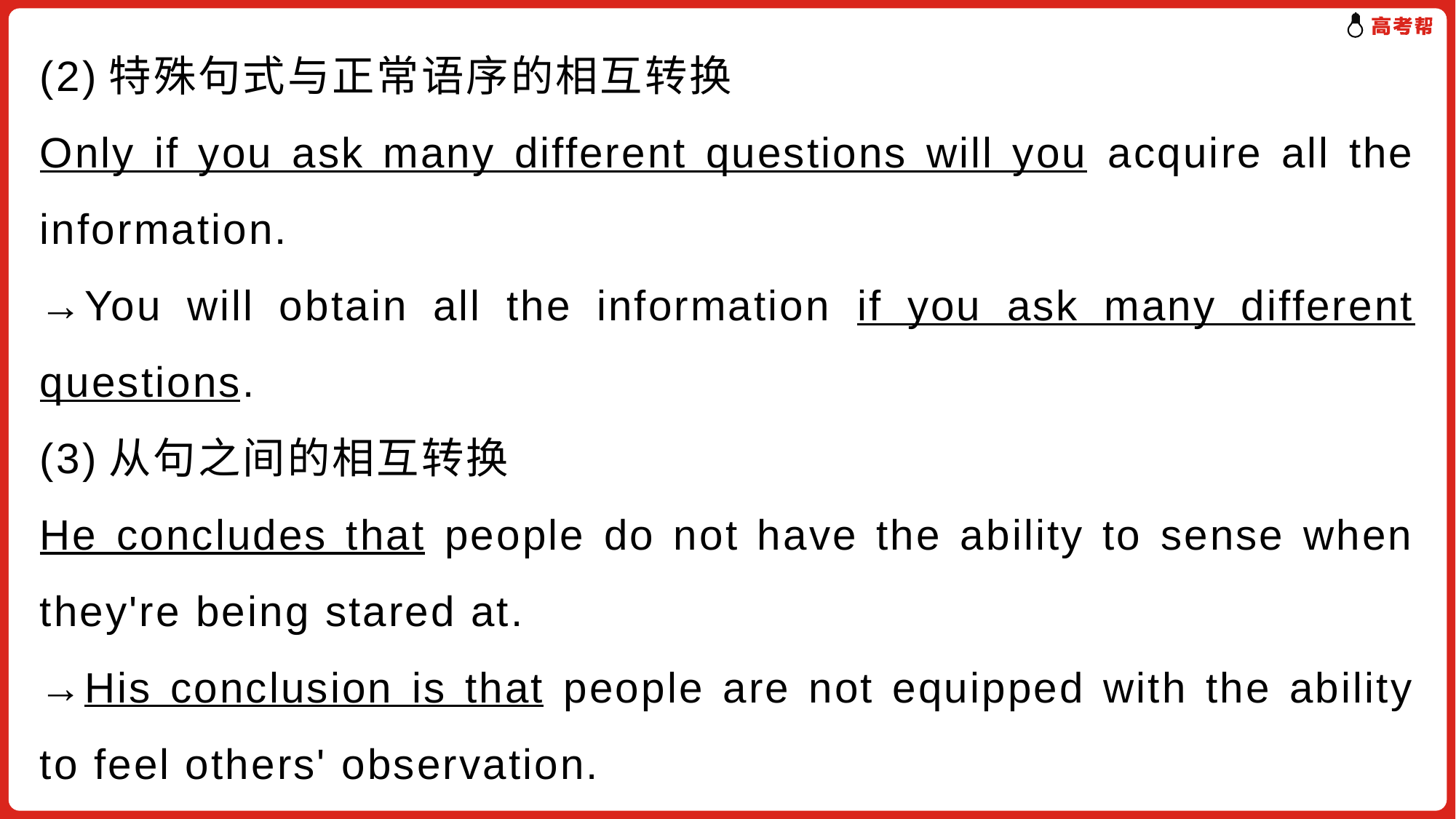

(2)特殊句式与正常语序的相互转换
Only if you ask many different questions will you acquire all the information.
→You will obtain all the information if you ask many different questions.
(3)从句之间的相互转换
He concludes that people do not have the ability to sense when they're being stared at.
→His conclusion is that people are not equipped with the ability to feel others' observation.